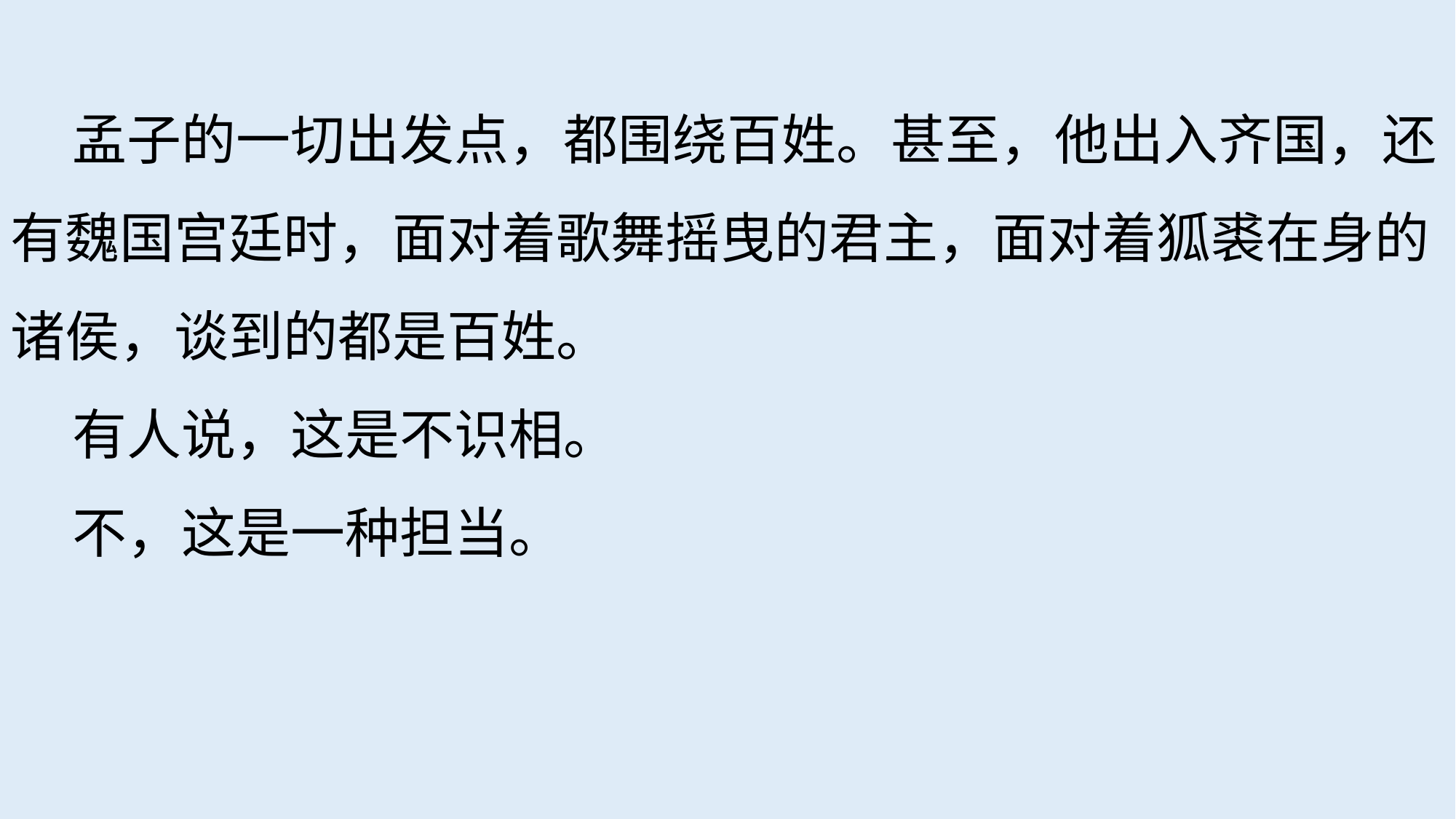

孟子的一切出发点，都围绕百姓。甚至，他出入齐国，还有魏国宫廷时，面对着歌舞摇曳的君主，面对着狐裘在身的诸侯，谈到的都是百姓。
    有人说，这是不识相。
    不，这是一种担当。